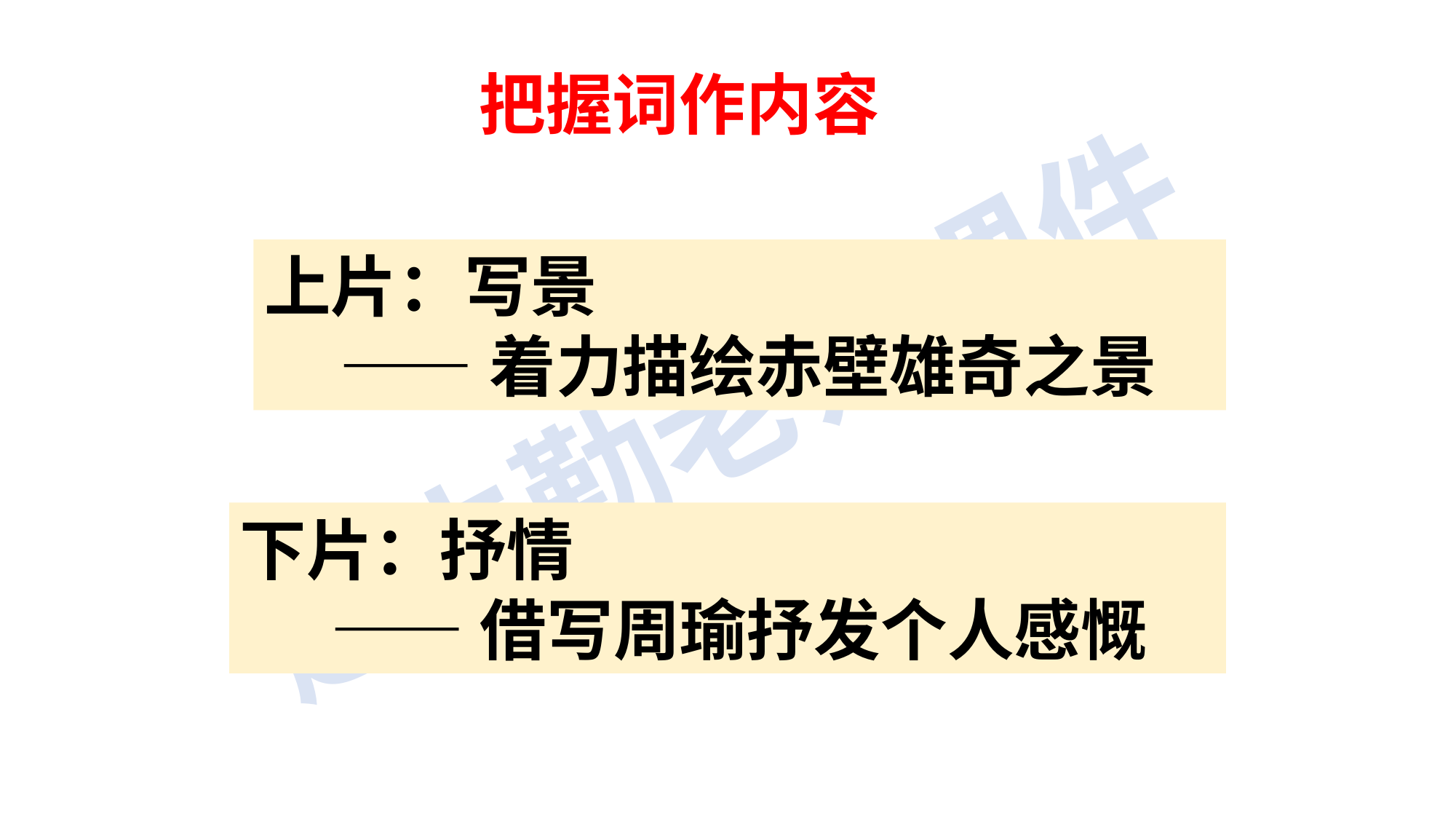

把握词作内容
上片：写景
     ——着力描绘赤壁雄奇之景
下片：抒情
      ——借写周瑜抒发个人感慨